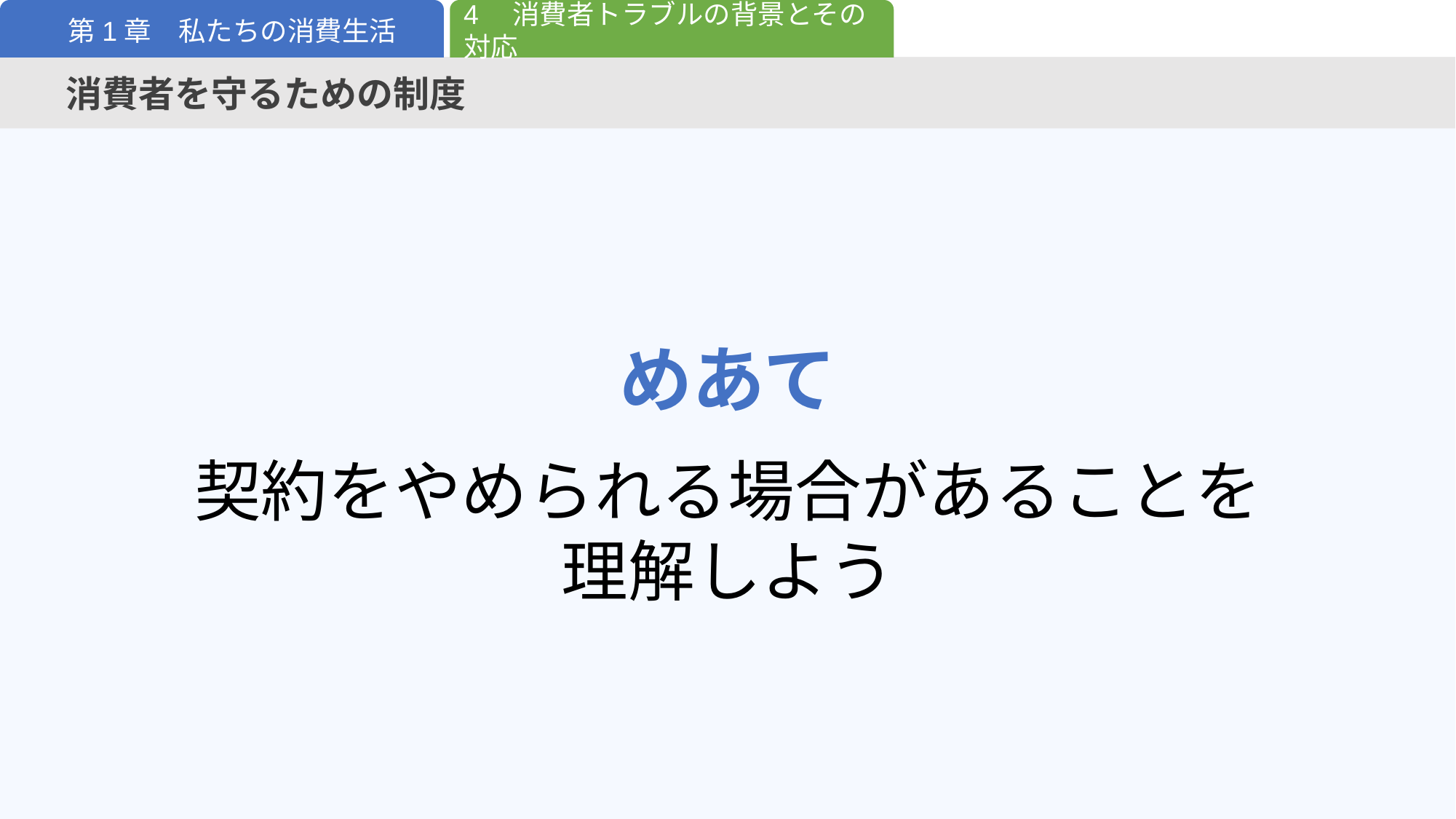

4　消費者トラブルの背景とその対応
第1章　私たちの消費生活
消費者を守るための制度
めあて
契約をやめられる場合があることを
理解しよう